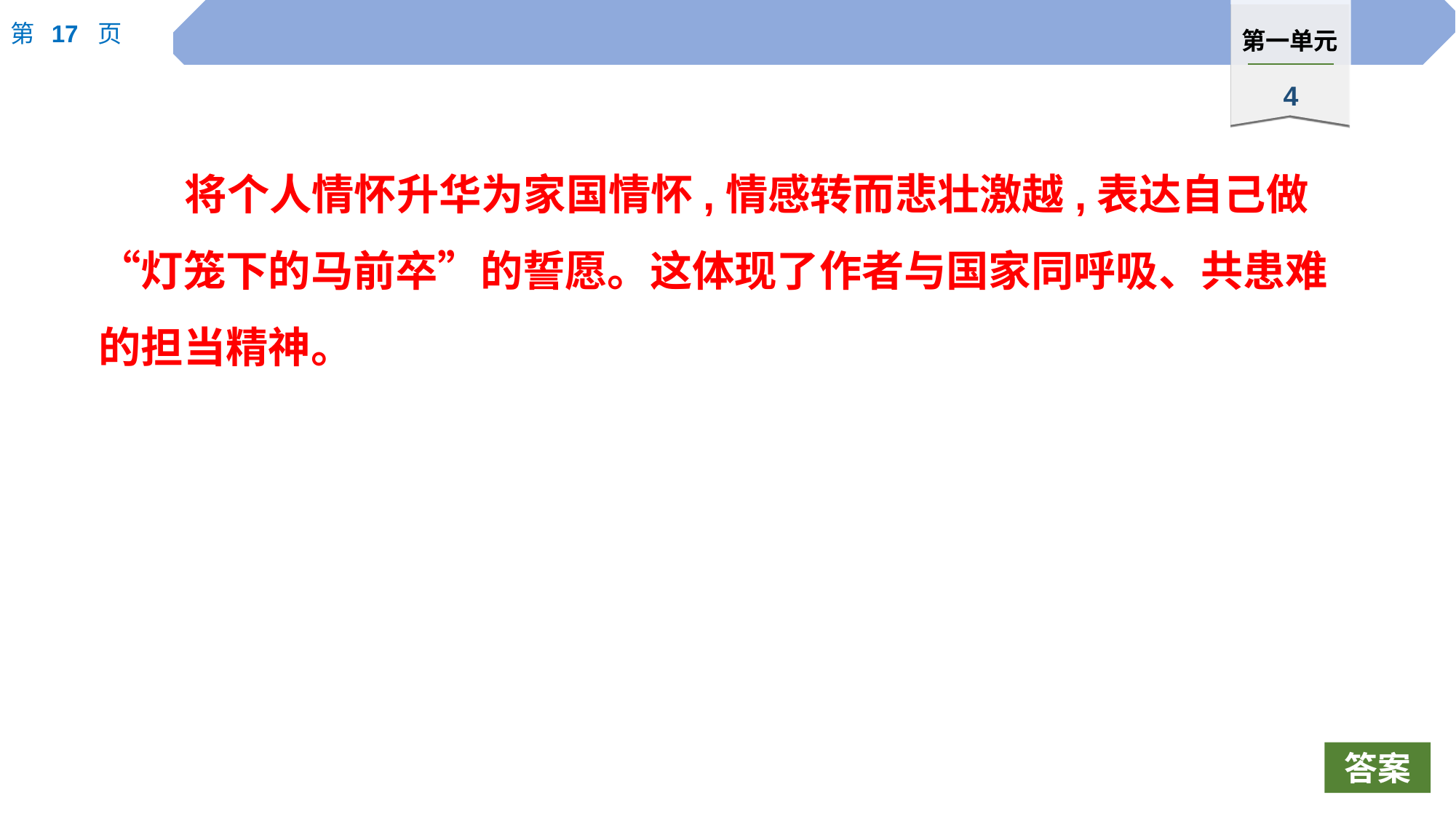

将个人情怀升华为家国情怀,情感转而悲壮激越,表达自己做“灯笼下的马前卒”的誓愿。这体现了作者与国家同呼吸、共患难的担当精神。
答案